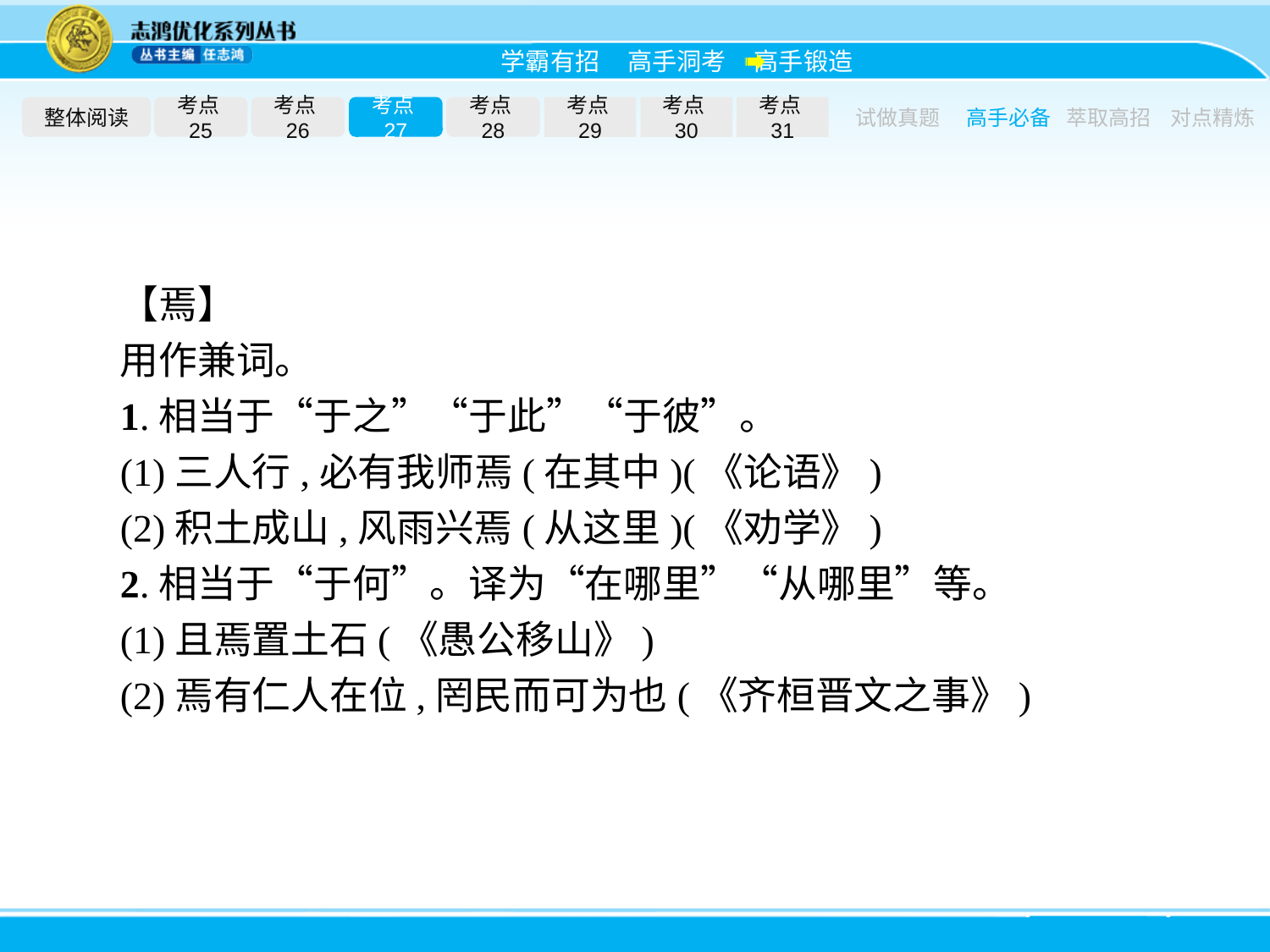

整体阅读
考点25
考点26
考点27
考点28
考点29
考点30
考点31
试做真题
高手必备
萃取高招
对点精炼
【焉】
用作兼词。
1.相当于“于之”“于此”“于彼”。
(1)三人行,必有我师焉(在其中)(《论语》)
(2)积土成山,风雨兴焉(从这里)(《劝学》)
2.相当于“于何”。译为“在哪里”“从哪里”等。
(1)且焉置土石(《愚公移山》)
(2)焉有仁人在位,罔民而可为也(《齐桓晋文之事》)